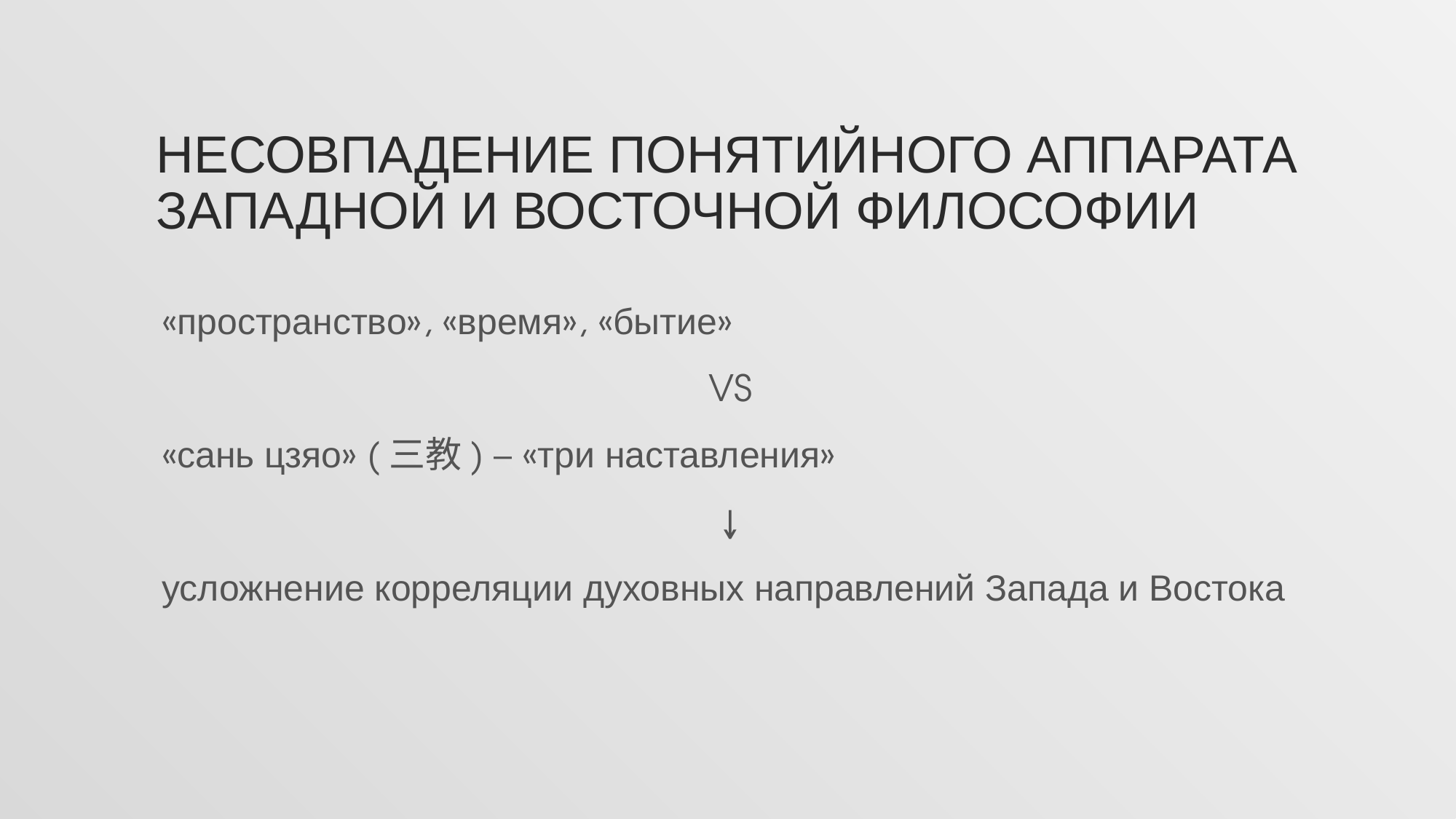

# Несовпадение понятийного аппарата западной и восточной философии
«пространство», «время», «бытие»
VS
«сань цзяо» (三教) – «три наставления»
↓
усложнение корреляции духовных направлений Запада и Востока